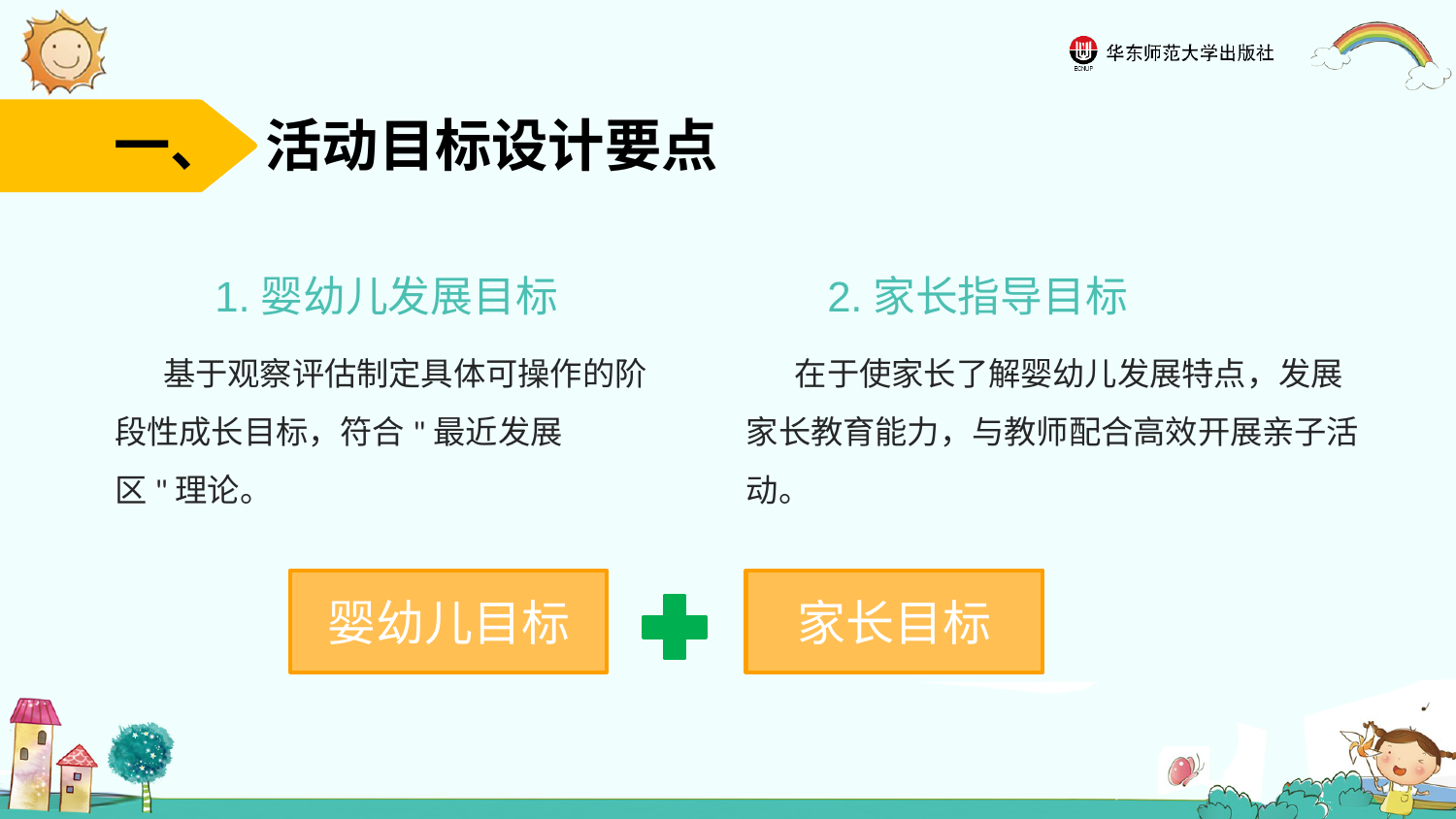

一、   活动目标设计要点
1.婴幼儿发展目标
基于观察评估制定具体可操作的阶段性成长目标，符合"最近发展区"理论。
2.家长指导目标
在于使家长了解婴幼儿发展特点，发展家长教育能力，与教师配合高效开展亲子活动。
婴幼儿目标
家长目标